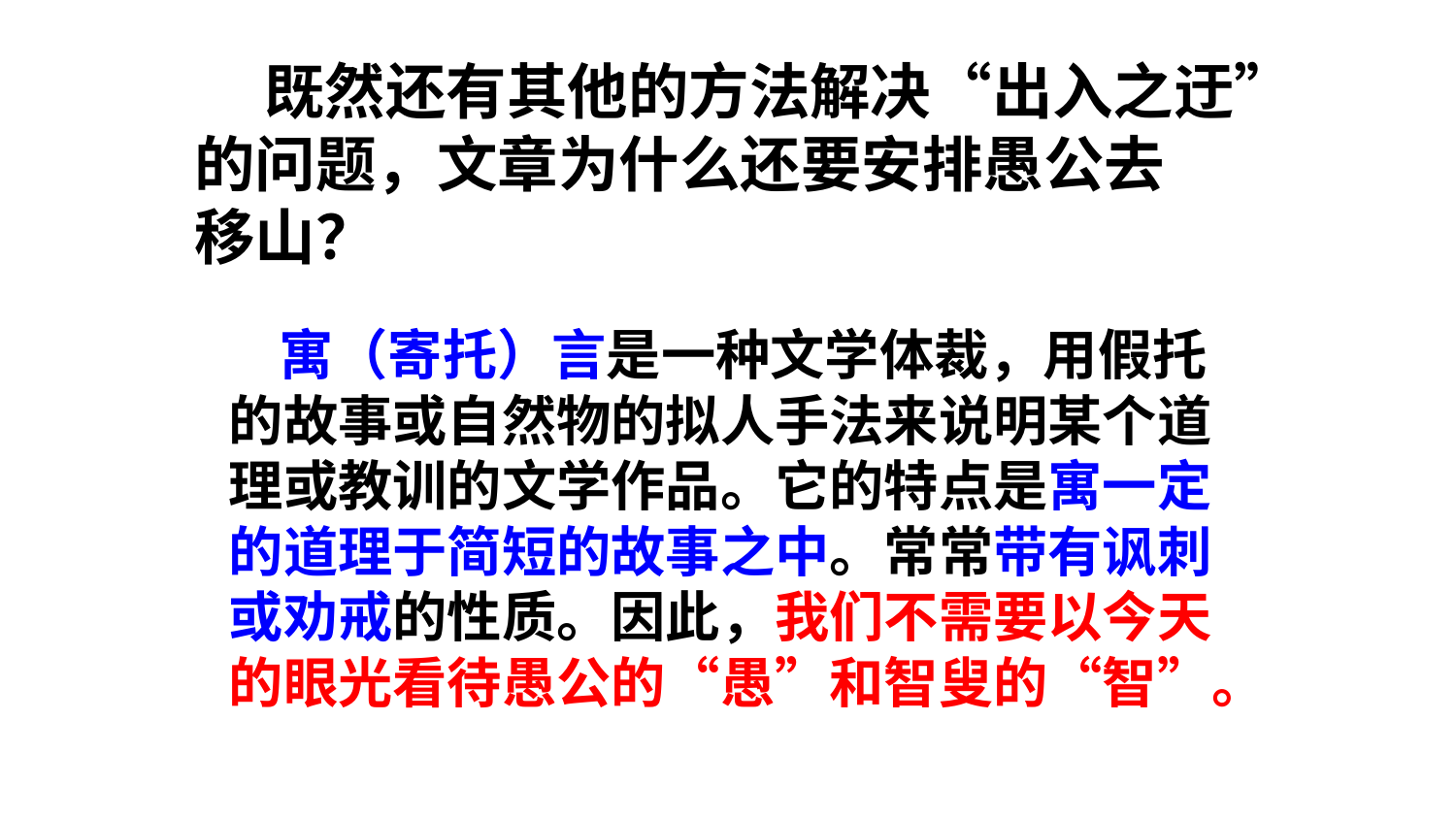

既然还有其他的方法解决“出入之迂”
的问题，文章为什么还要安排愚公去
移山？
     寓（寄托）言是一种文学体裁，用假托
的故事或自然物的拟人手法来说明某个道
理或教训的文学作品。它的特点是寓一定
的道理于简短的故事之中。常常带有讽刺
或劝戒的性质。因此，我们不需要以今天
的眼光看待愚公的“愚”和智叟的“智”。